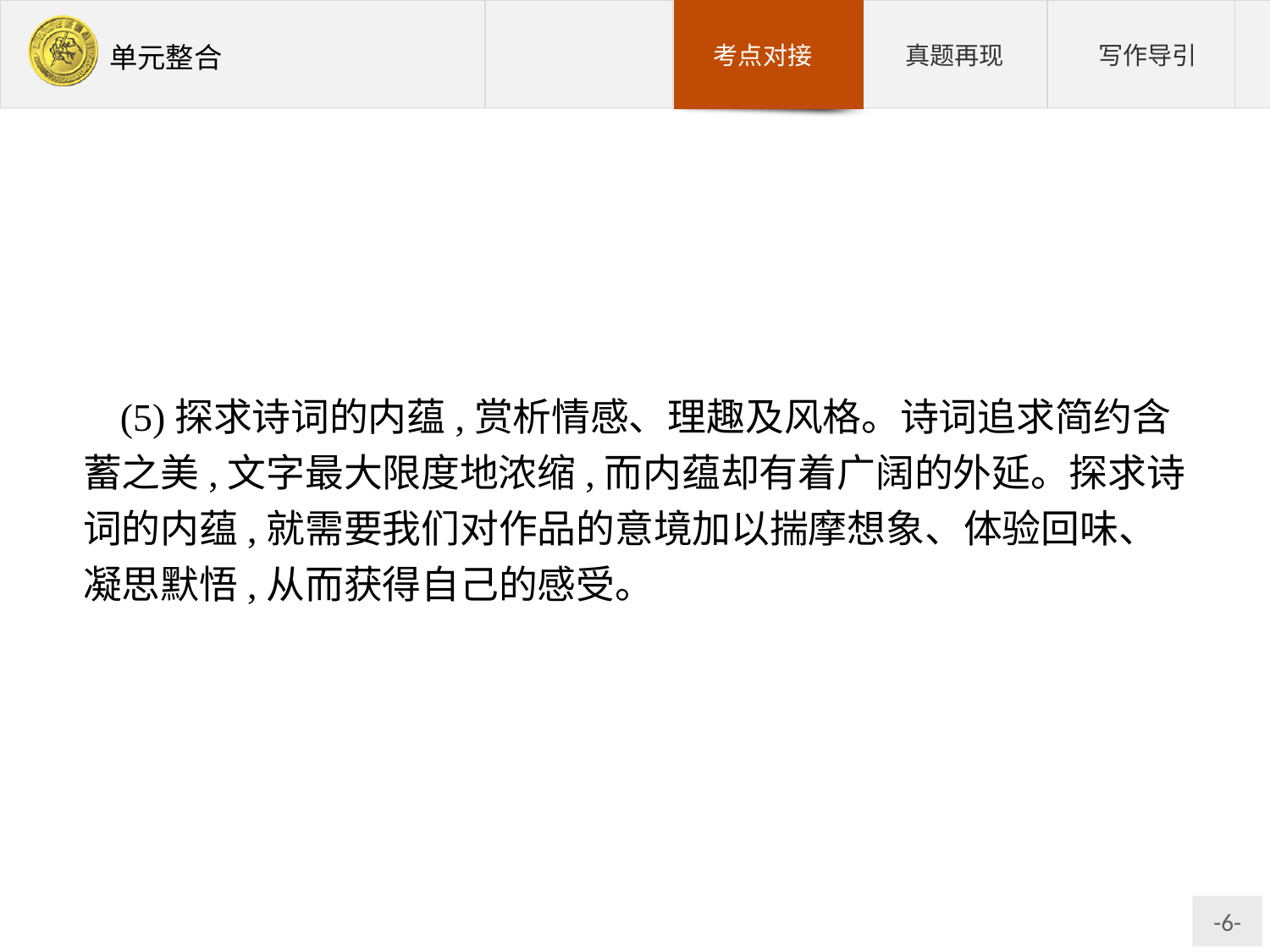

(5)探求诗词的内蕴,赏析情感、理趣及风格。诗词追求简约含蓄之美,文字最大限度地浓缩,而内蕴却有着广阔的外延。探求诗词的内蕴,就需要我们对作品的意境加以揣摩想象、体验回味、凝思默悟,从而获得自己的感受。